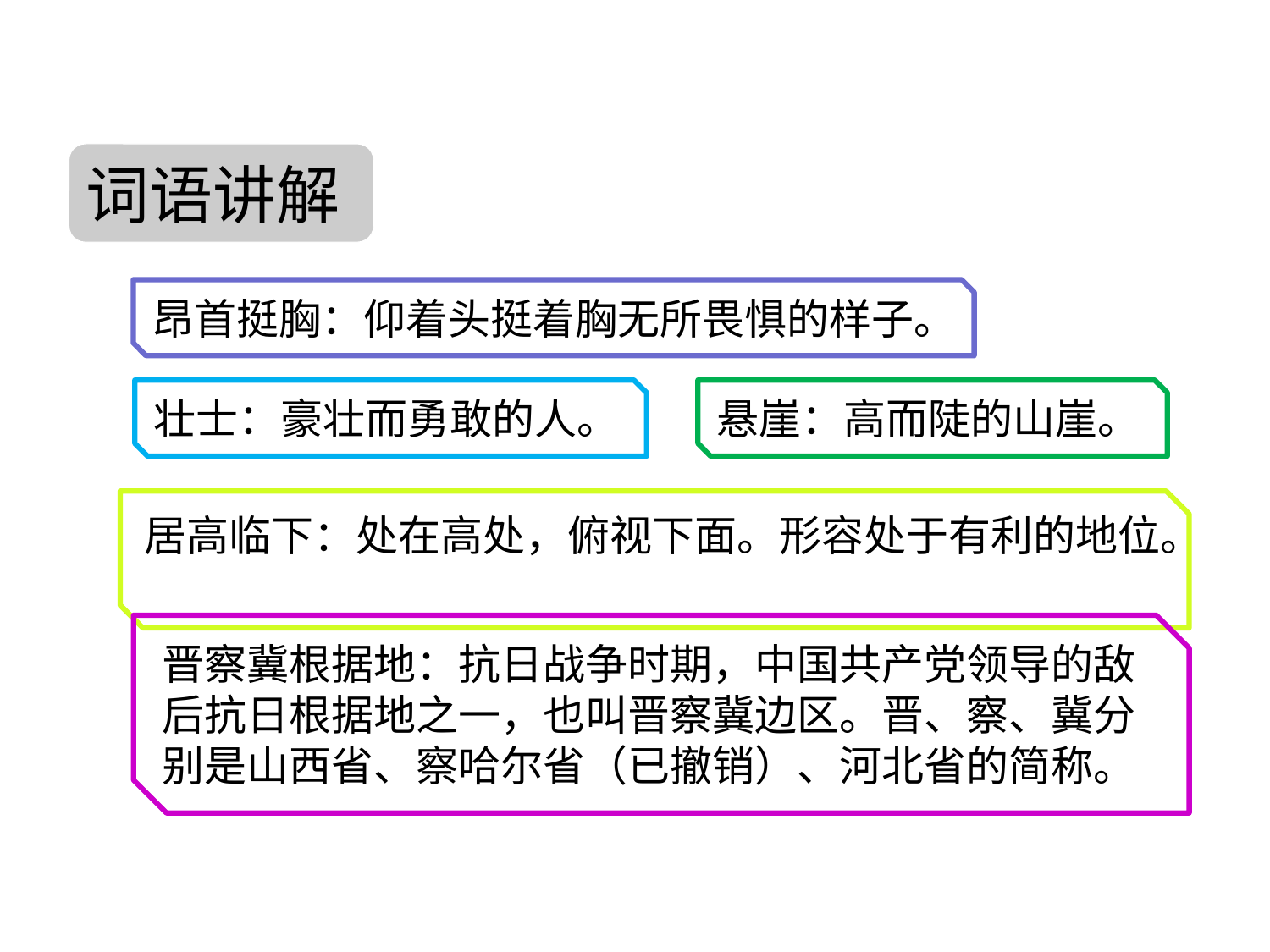

词语讲解
昂首挺胸：仰着头挺着胸无所畏惧的样子。
壮士：豪壮而勇敢的人。
悬崖：高而陡的山崖。
居高临下：处在高处，俯视下面。形容处于有利的地位。
晋察冀根据地：抗日战争时期，中国共产党领导的敌后抗日根据地之一，也叫晋察冀边区。晋、察、冀分别是山西省、察哈尔省（已撤销）、河北省的简称。
3